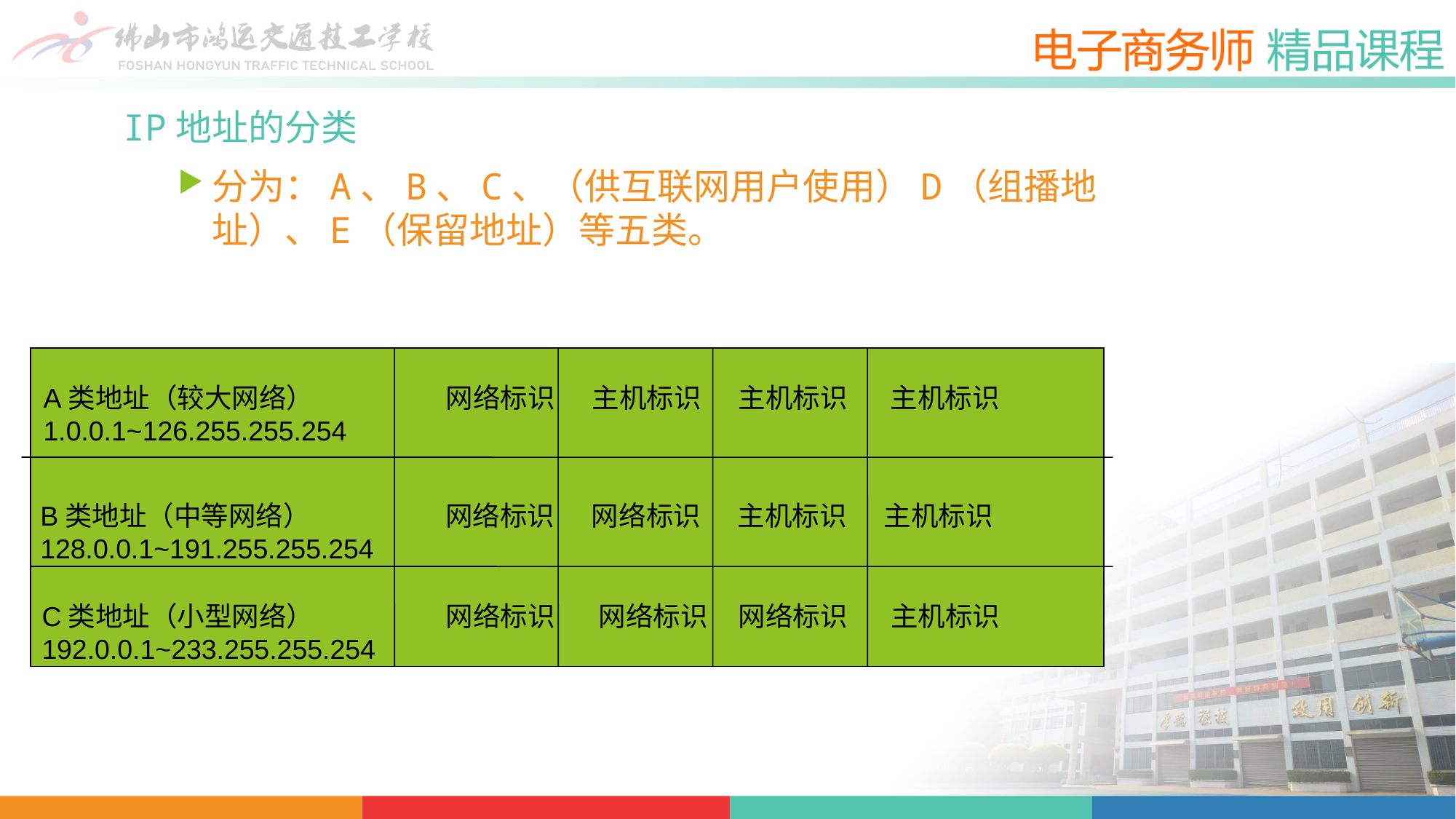

IP地址的分类
分为：A、B、C、（供互联网用户使用）D（组播地址）、E（保留地址）等五类。

A类地址（较大网络）
1.0.0.1~126.255.255.254
网络标识      主机标识      主机标识       主机标识

B类地址（中等网络）
128.0.0.1~191.255.255.254
网络标识      网络标识      主机标识      主机标识

C类地址（小型网络）
192.0.0.1~233.255.255.254
网络标识       网络标识     网络标识       主机标识